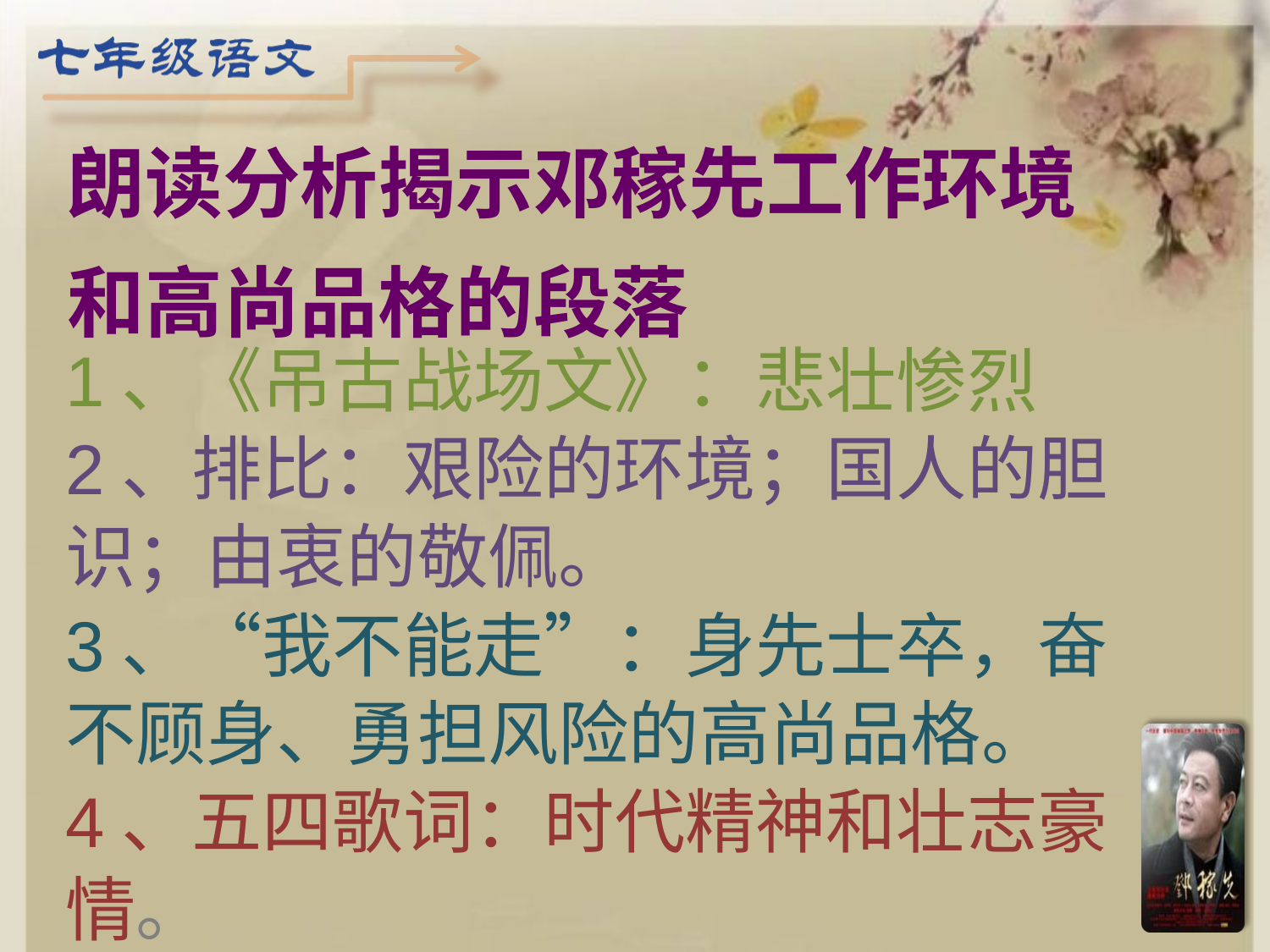

朗读分析揭示邓稼先工作环境和高尚品格的段落
# 1、《吊古战场文》：悲壮惨烈 2、排比：艰险的环境；国人的胆识；由衷的敬佩。 3、“我不能走”：身先士卒，奋不顾身、勇担风险的高尚品格。 4、五四歌词：时代精神和壮志豪情。